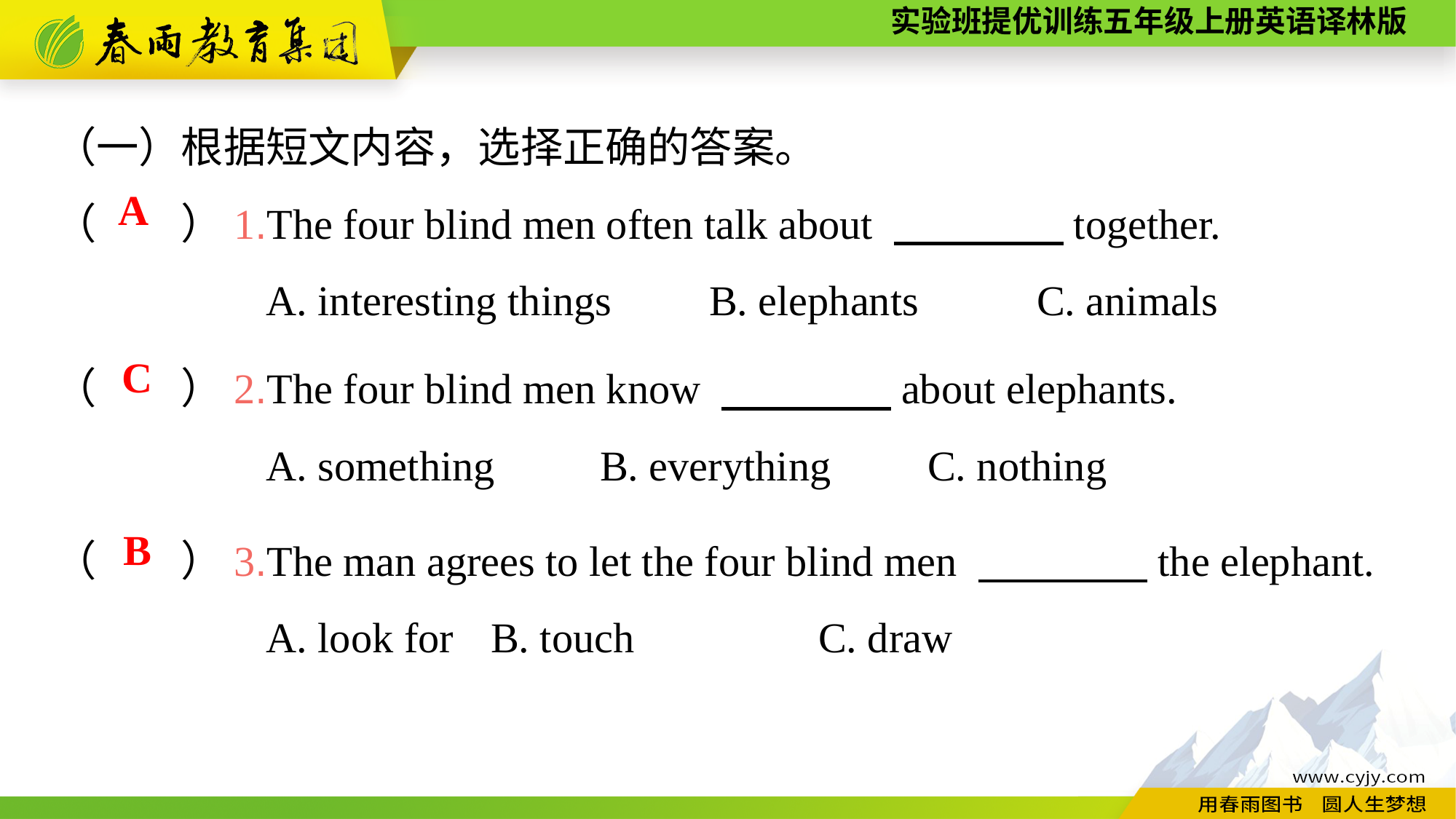

（一）根据短文内容，选择正确的答案。
（　　）1.The four blind men often talk about 　　　　together.
A. interesting things	B. elephants		C. animals
A
（　　）2.The four blind men know 　　　　about elephants.
A. something	B. everything	C. nothing
C
（　　）3.The man agrees to let the four blind men 　　　　the elephant.
A. look for	B. touch		C. draw
B